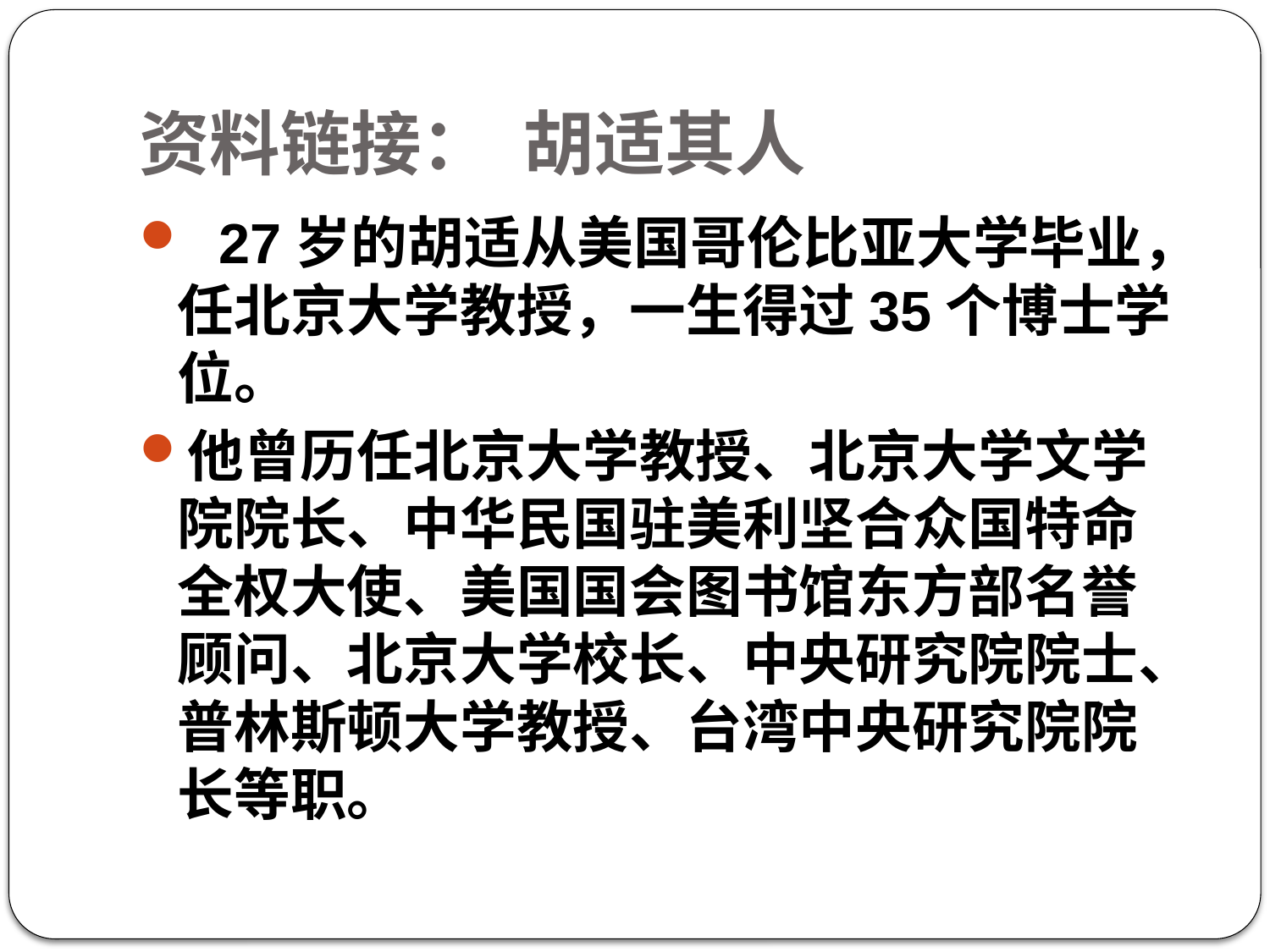

# 资料链接：  胡适其人
  27岁的胡适从美国哥伦比亚大学毕业，任北京大学教授，一生得过35个博士学位。
他曾历任北京大学教授、北京大学文学院院长、中华民国驻美利坚合众国特命全权大使、美国国会图书馆东方部名誉顾问、北京大学校长、中央研究院院士、普林斯顿大学教授、台湾中央研究院院长等职。